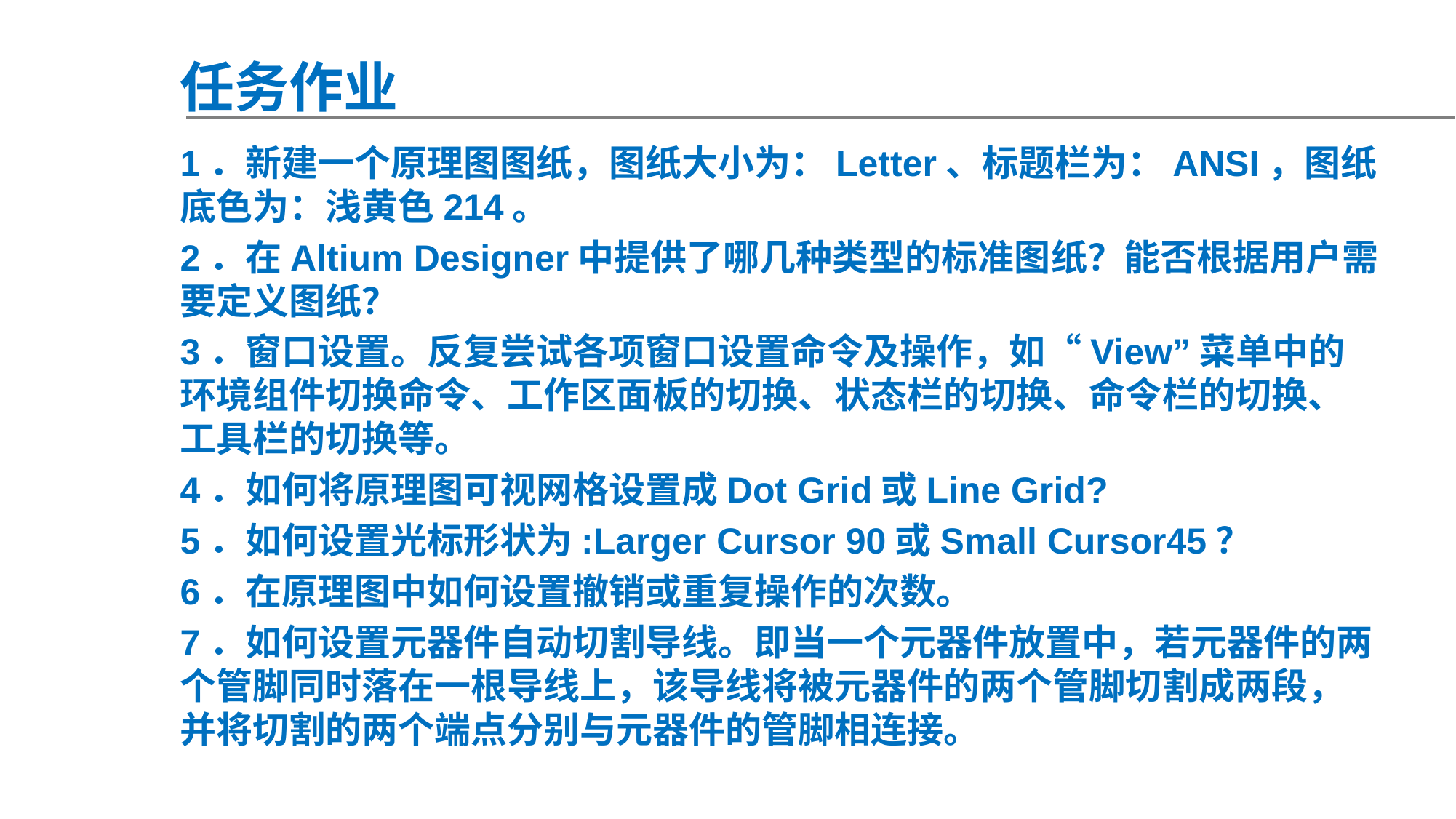

任务作业
1．新建一个原理图图纸，图纸大小为：Letter、标题栏为：ANSI，图纸底色为：浅黄色214。
2．在Altium Designer中提供了哪几种类型的标准图纸？能否根据用户需要定义图纸？
3．窗口设置。反复尝试各项窗口设置命令及操作，如“View”菜单中的环境组件切换命令、工作区面板的切换、状态栏的切换、命令栏的切换、工具栏的切换等。
4．如何将原理图可视网格设置成Dot Grid或Line Grid?
5．如何设置光标形状为:Larger Cursor 90或Small Cursor45？
6．在原理图中如何设置撤销或重复操作的次数。
7．如何设置元器件自动切割导线。即当一个元器件放置中，若元器件的两个管脚同时落在一根导线上，该导线将被元器件的两个管脚切割成两段，并将切割的两个端点分别与元器件的管脚相连接。